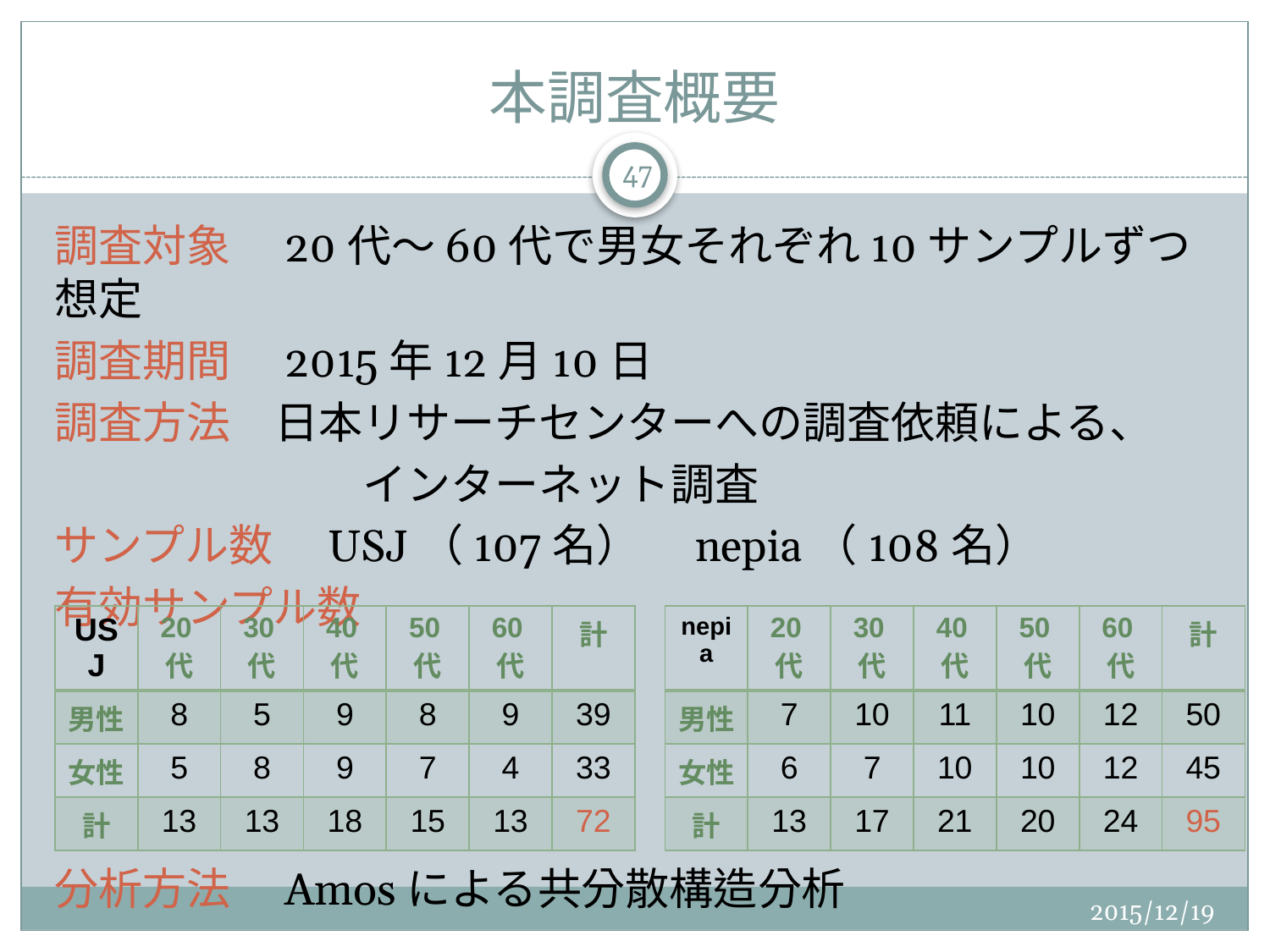

# 本調査概要
47
調査対象　20代～60代で男女それぞれ10サンプルずつ想定
調査期間　2015年12月10日
調査方法　日本リサーチセンターへの調査依頼による、
　　　　　　　インターネット調査
サンプル数　USJ（107名）　nepia（108名）
有効サンプル数

分析方法　Amosによる共分散構造分析
| USJ | 20代 | 30代 | 40代 | 50代 | 60代 | 計 |
| --- | --- | --- | --- | --- | --- | --- |
| 男性 | 8 | 5 | 9 | 8 | 9 | 39 |
| 女性 | 5 | 8 | 9 | 7 | 4 | 33 |
| 計 | 13 | 13 | 18 | 15 | 13 | 72 |
| nepia | 20代 | 30代 | 40代 | 50代 | 60代 | 計 |
| --- | --- | --- | --- | --- | --- | --- |
| 男性 | 7 | 10 | 11 | 10 | 12 | 50 |
| 女性 | 6 | 7 | 10 | 10 | 12 | 45 |
| 計 | 13 | 17 | 21 | 20 | 24 | 95 |
2015/12/19